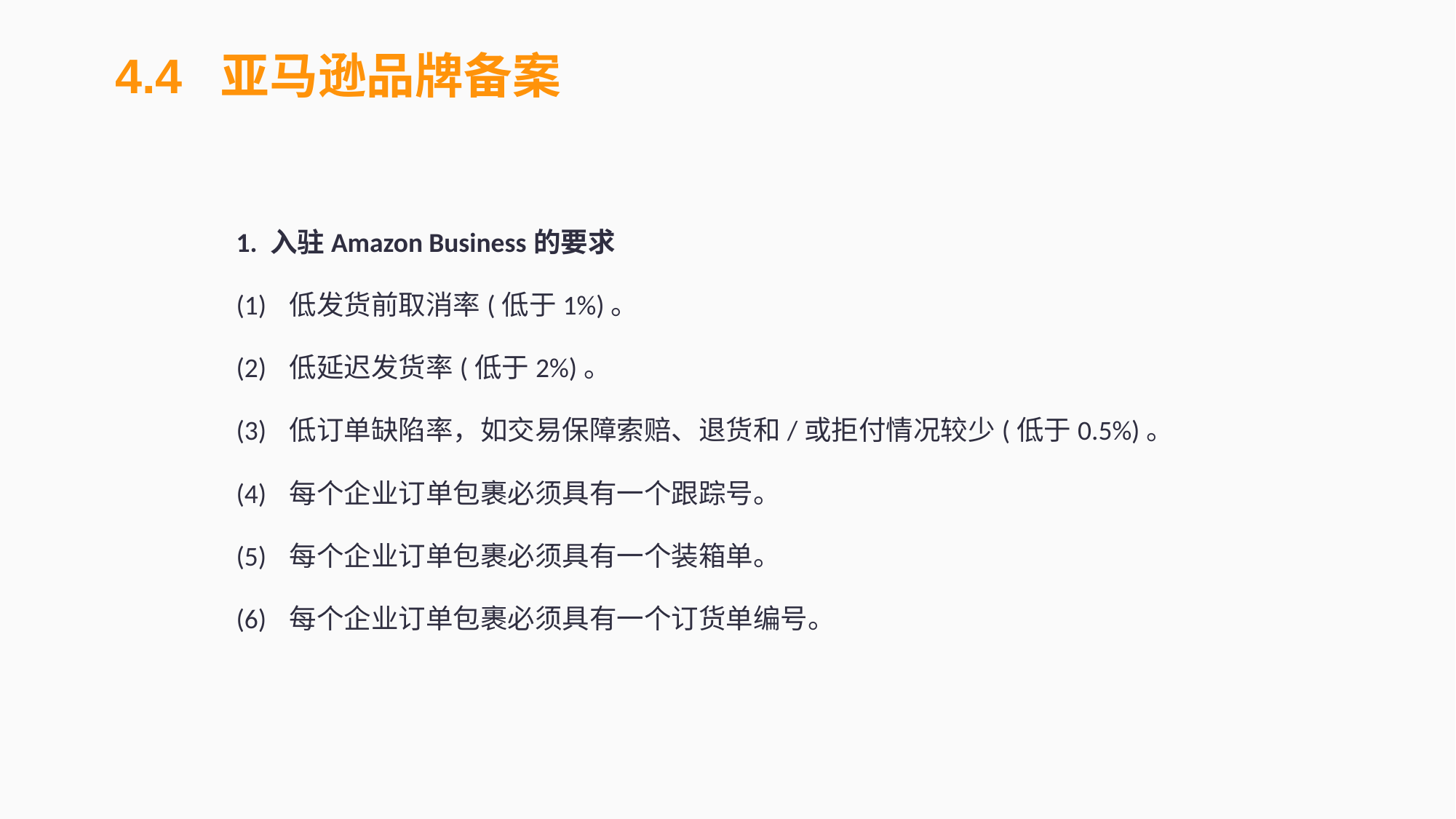

4.4  亚马逊品牌备案
1. 入驻Amazon Business的要求
(1)	低发货前取消率(低于1%)。
(2)	低延迟发货率(低于2%)。
(3)	低订单缺陷率，如交易保障索赔、退货和/或拒付情况较少(低于0.5%)。
(4)	每个企业订单包裹必须具有一个跟踪号。
(5)	每个企业订单包裹必须具有一个装箱单。
(6)	每个企业订单包裹必须具有一个订货单编号。